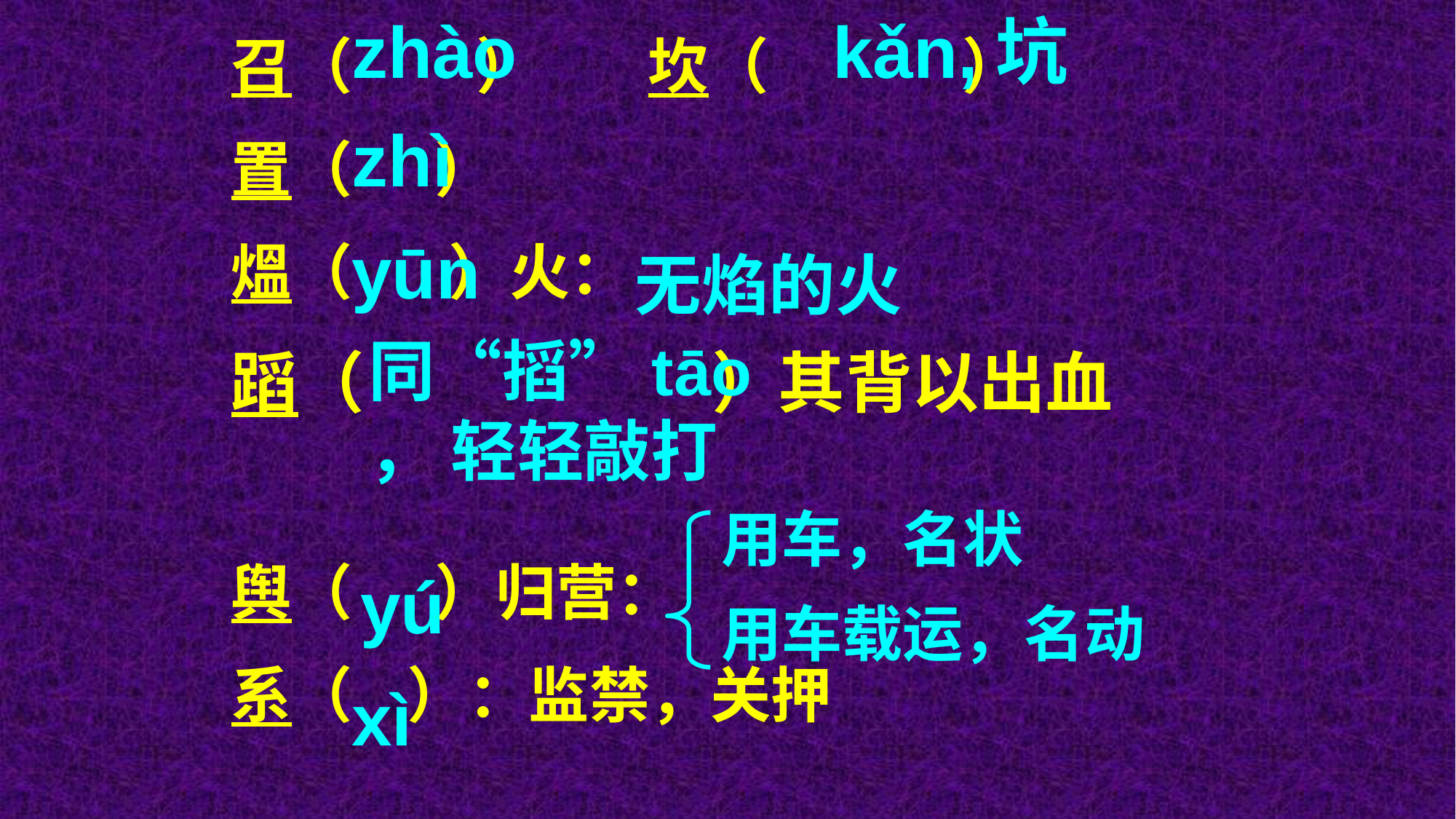

zhào
kǎn,坑
召（         ）        坎（              ）
置（      ）
熅（       ）火：
蹈（                       ）其背以出血

舆（      ）归营：
系（    ）：监禁，关押
zhì
yūn
无焰的火
同“搯”tāo， 轻轻敲打
用车，名状

yú
用车载运，名动
xì